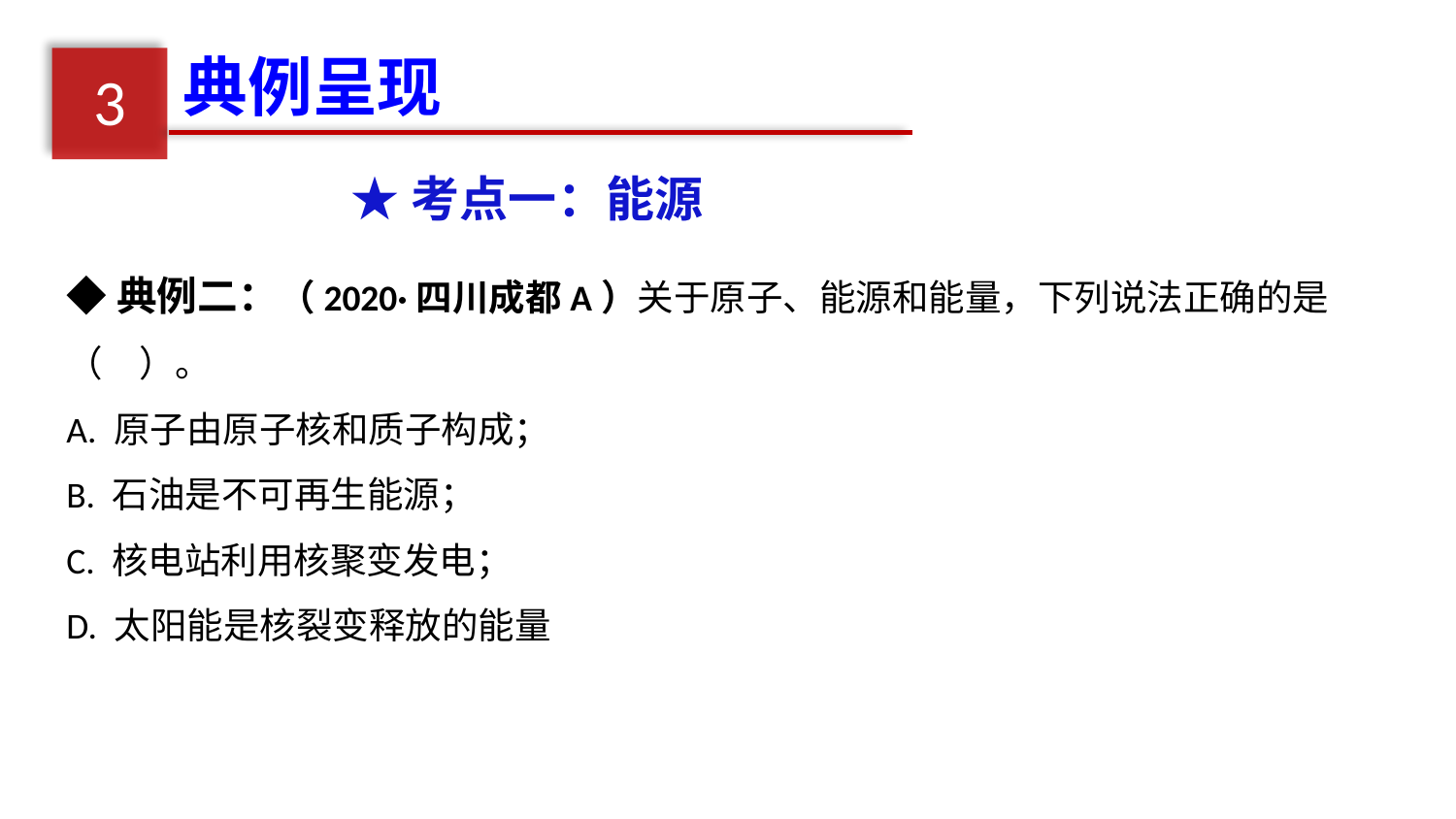

典例呈现

3
★考点一：能源
◆典例二：（2020·四川成都A）关于原子、能源和能量，下列说法正确的是（　）。
A. 原子由原子核和质子构成；
B. 石油是不可再生能源；
C. 核电站利用核聚变发电；
D. 太阳能是核裂变释放的能量